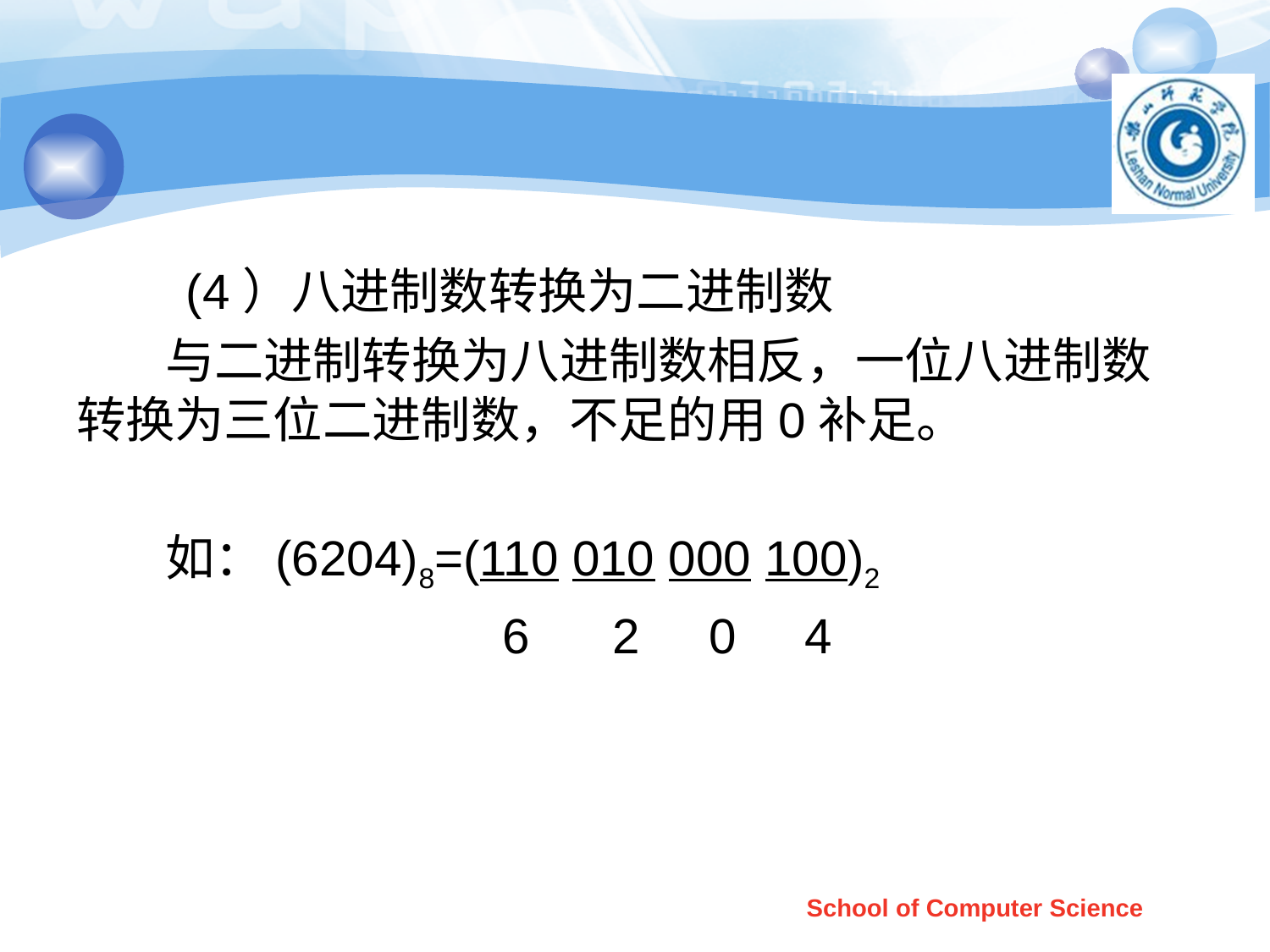

#
        (4）八进制数转换为二进制数
       与二进制转换为八进制数相反，一位八进制数转换为三位二进制数，不足的用0补足。

       如：(6204)8=(110 010 000 100)2
                               6      2     0     4

School of Computer Science